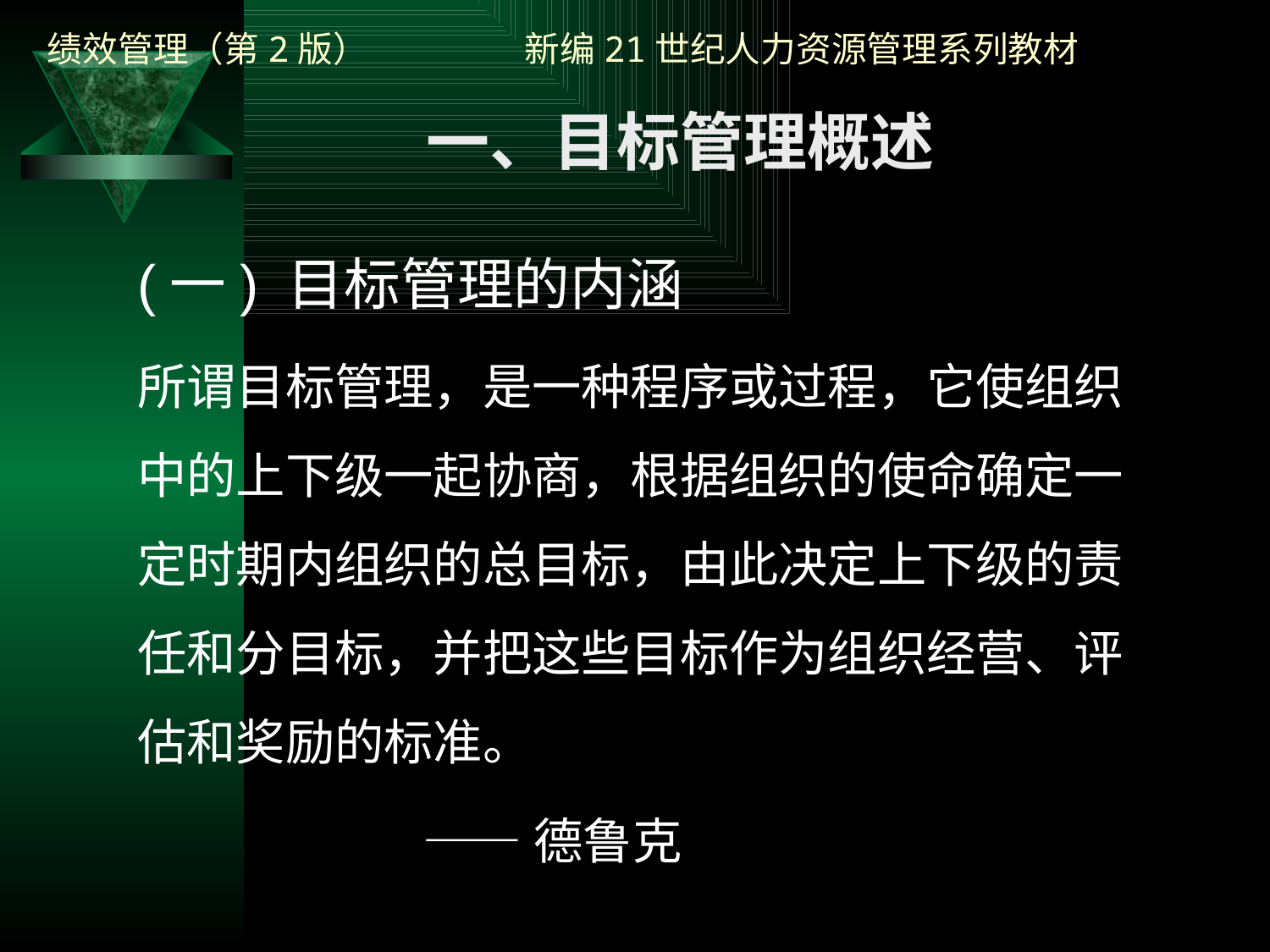

一、目标管理概述
(一) 目标管理的内涵
所谓目标管理，是一种程序或过程，它使组织中的上下级一起协商，根据组织的使命确定一定时期内组织的总目标，由此决定上下级的责任和分目标，并把这些目标作为组织经营、评估和奖励的标准。
                          ——德鲁克